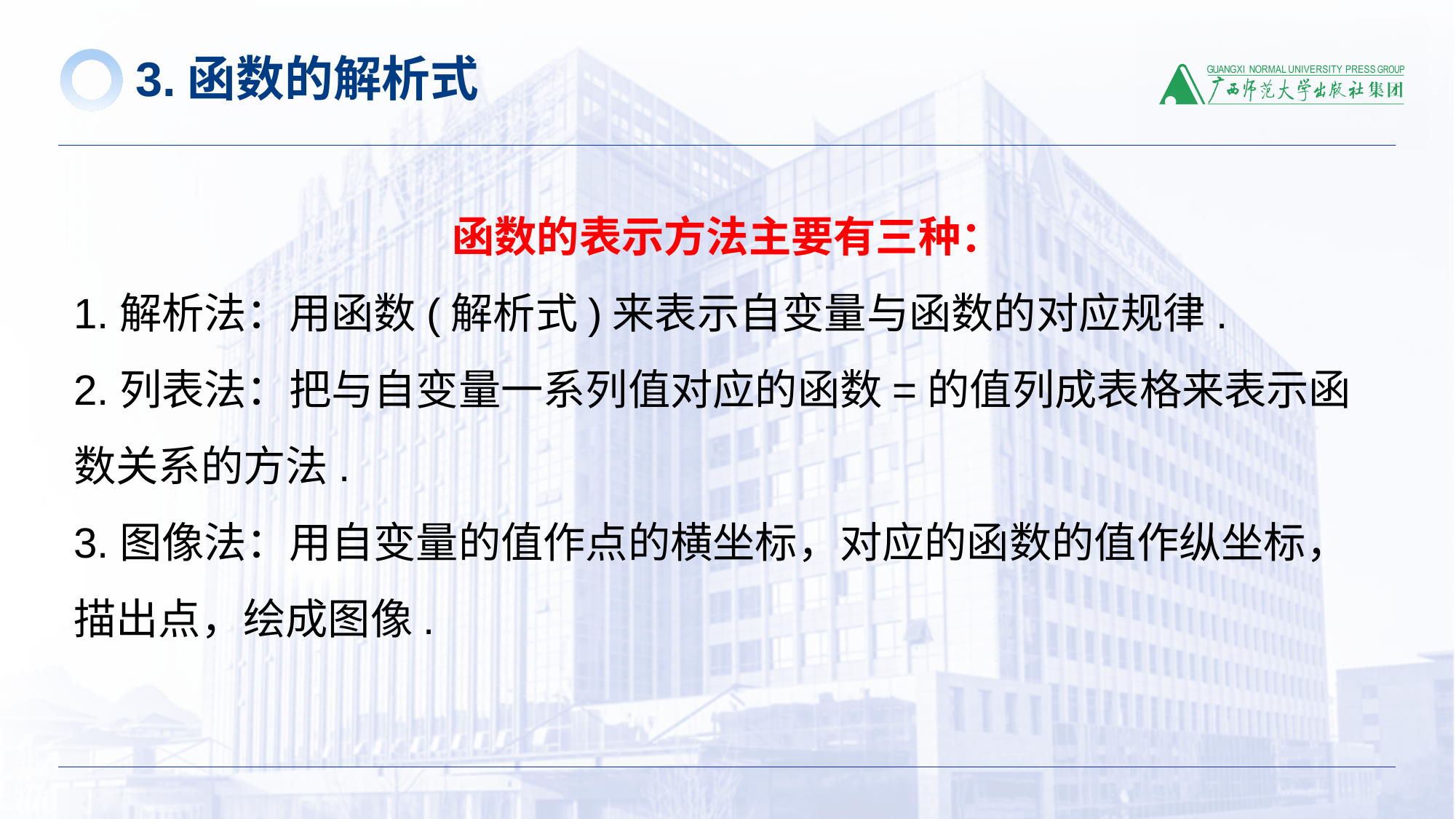

3.函数的解析式

函数的表示方法主要有三种：
1.解析法：用函数(解析式)来表示自变量与函数的对应规律.
2.列表法：把与自变量一系列值对应的函数=的值列成表格来表示函数关系的方法.
3.图像法：用自变量的值作点的横坐标，对应的函数的值作纵坐标，描出点，绘成图像.